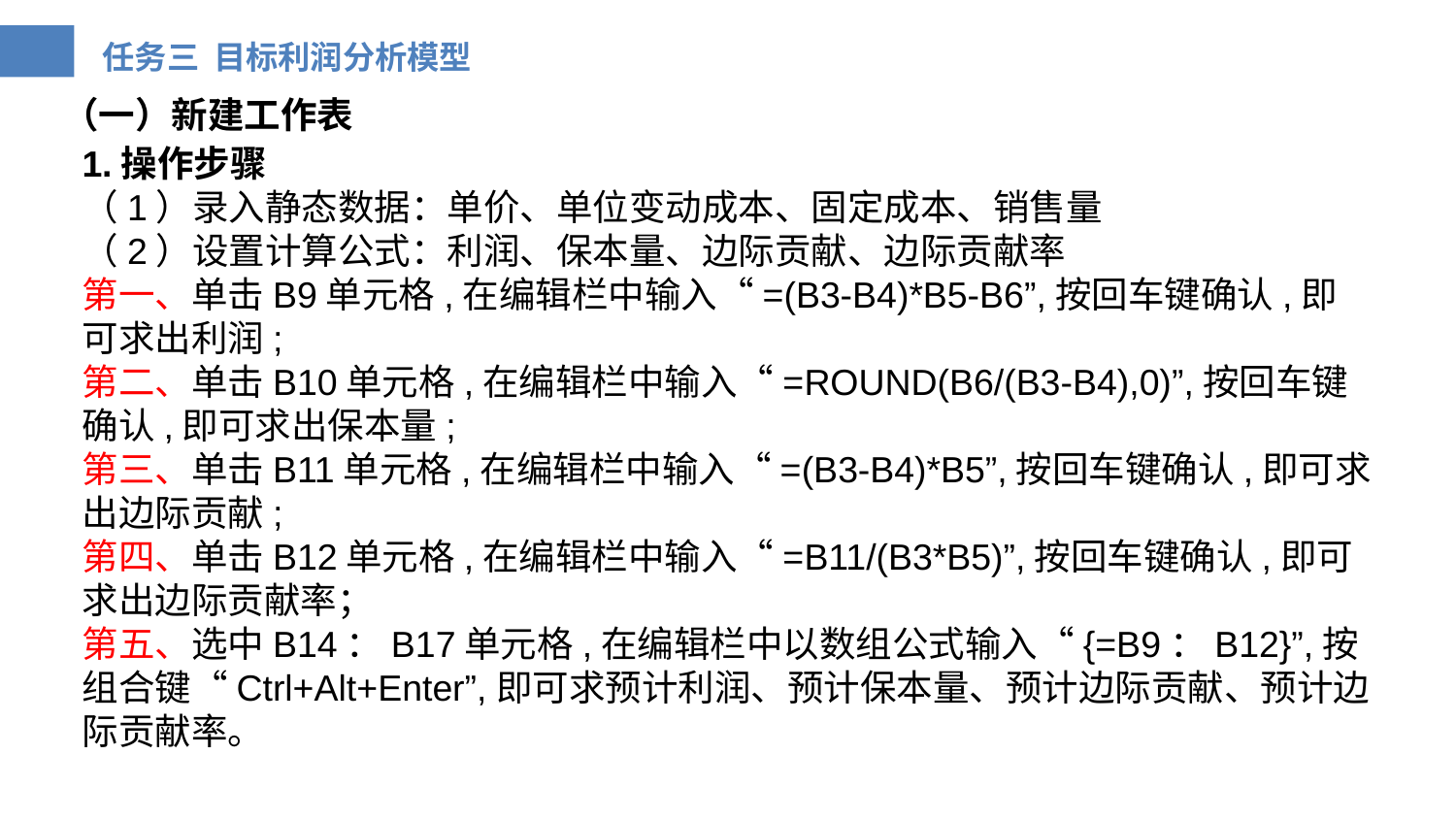

（一）新建工作表
1.操作步骤
（1）录入静态数据：单价、单位变动成本、固定成本、销售量
（2）设置计算公式：利润、保本量、边际贡献、边际贡献率
第一、单击B9单元格,在编辑栏中输入“=(B3-B4)*B5-B6”,按回车键确认,即可求出利润;
第二、单击B10单元格,在编辑栏中输入“=ROUND(B6/(B3-B4),0)”,按回车键确认,即可求出保本量;
第三、单击B11单元格,在编辑栏中输入“=(B3-B4)*B5”,按回车键确认,即可求出边际贡献;
第四、单击B12单元格,在编辑栏中输入“=B11/(B3*B5)”,按回车键确认,即可求出边际贡献率；
第五、选中B14：B17单元格,在编辑栏中以数组公式输入“{=B9：B12}”,按组合键“Ctrl+Alt+Enter”,即可求预计利润、预计保本量、预计边际贡献、预计边际贡献率。